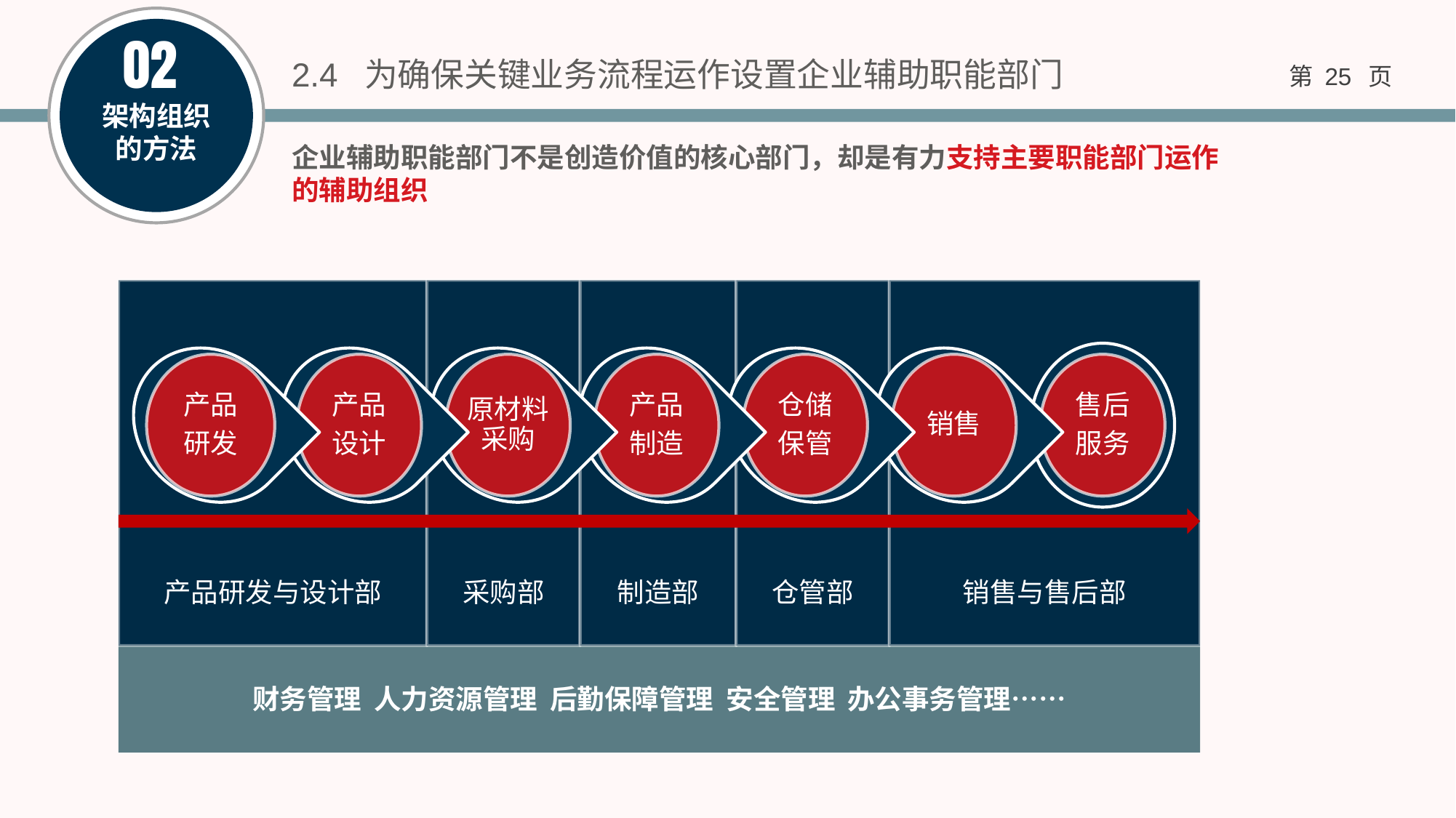

2.4  为确保关键业务流程运作设置企业辅助职能部门
企业辅助职能部门不是创造价值的核心部门，却是有力支持主要职能部门运作的辅助组织
产品研发与设计部

采购部

制造部

仓管部

销售与售后部

财务管理  人力资源管理  后勤保障管理  安全管理  办公事务管理……

售后
服务
销售
仓储
保管
产品
制造
原材料采购
产品
设计
产品
研发